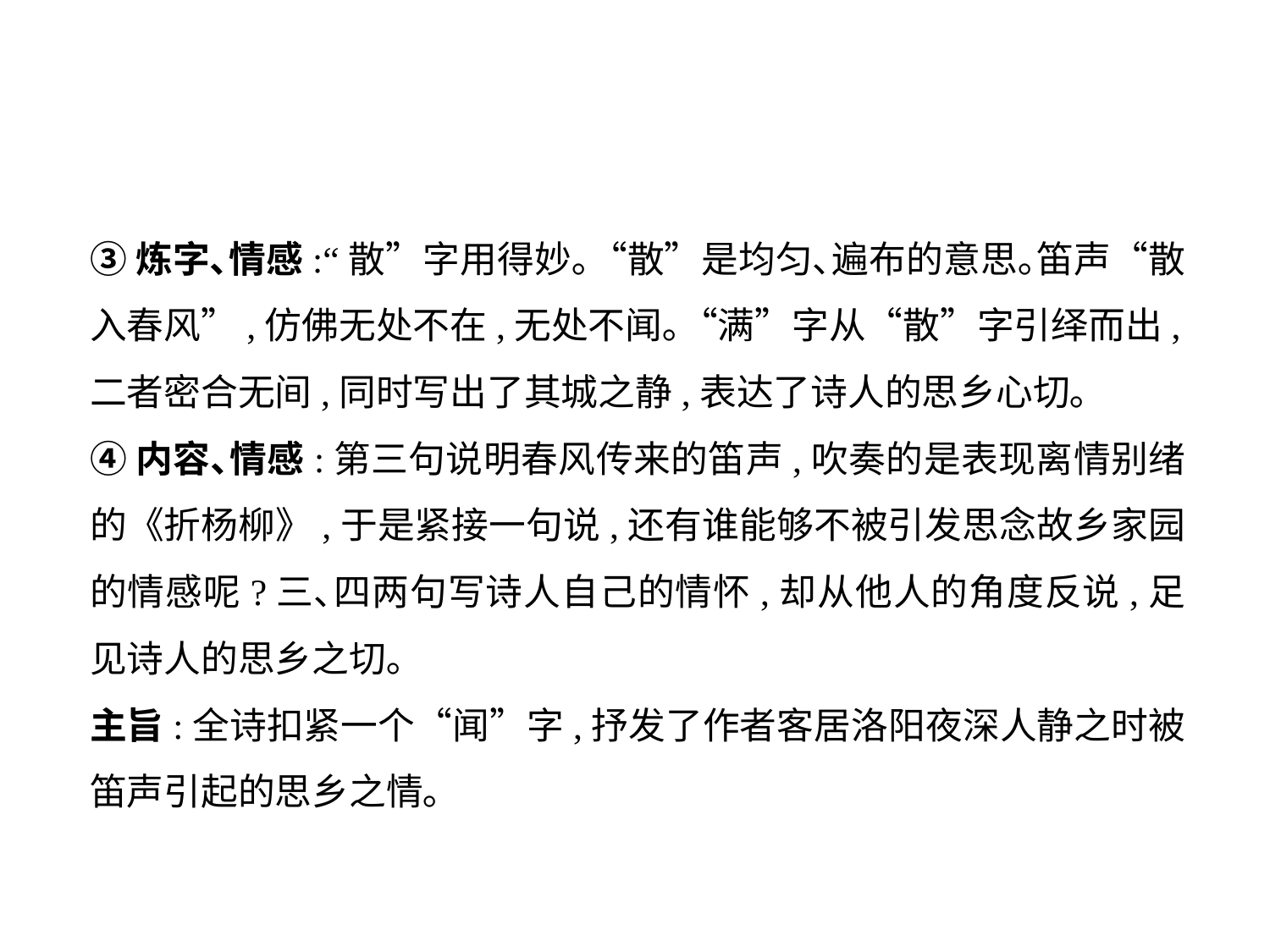

③炼字､情感:“散”字用得妙｡“散”是均匀､遍布的意思｡笛声“散入春风”,仿佛无处不在,无处不闻｡“满”字从“散”字引绎而出,二者密合无间,同时写出了其城之静,表达了诗人的思乡心切｡
④内容､情感:第三句说明春风传来的笛声,吹奏的是表现离情别绪的《折杨柳》,于是紧接一句说,还有谁能够不被引发思念故乡家园的情感呢?三､四两句写诗人自己的情怀,却从他人的角度反说,足见诗人的思乡之切｡
主旨:全诗扣紧一个“闻”字,抒发了作者客居洛阳夜深人静之时被笛声引起的思乡之情｡